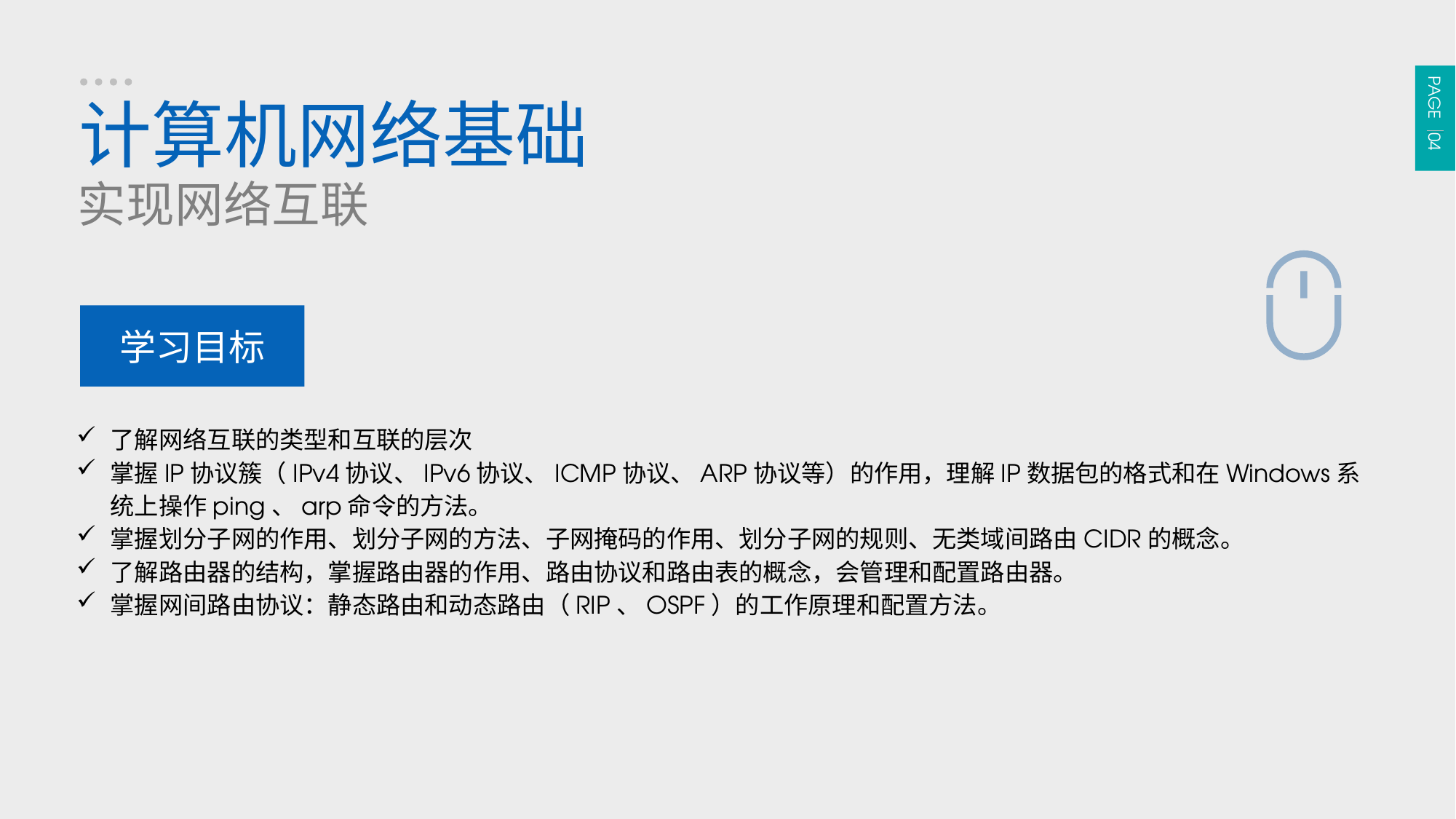

PAGE   04
计算机网络基础
实现网络互联

学习目标
了解网络互联的类型和互联的层次
掌握IP协议簇（IPv4协议、IPv6协议、ICMP协议、ARP协议等）的作用，理解IP数据包的格式和在Windows系统上操作ping、arp命令的方法。
掌握划分子网的作用、划分子网的方法、子网掩码的作用、划分子网的规则、无类域间路由CIDR的概念。
了解路由器的结构，掌握路由器的作用、路由协议和路由表的概念，会管理和配置路由器。
掌握网间路由协议：静态路由和动态路由（RIP、OSPF）的工作原理和配置方法。